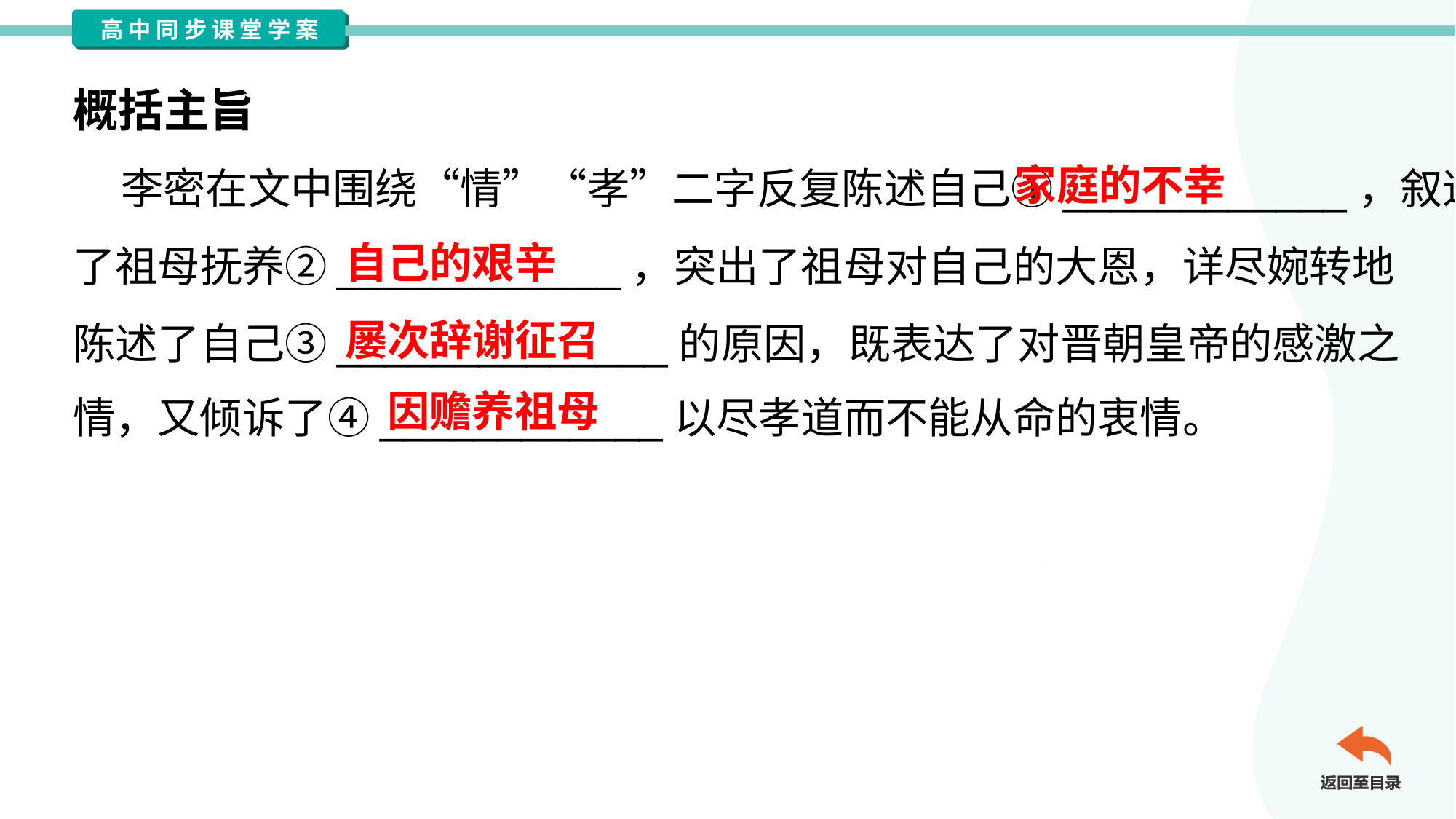

概括主旨
家庭的不幸
    李密在文中围绕“情”“孝”二字反复陈述自己①____________，叙述
了祖母抚养②____________，突出了祖母对自己的大恩，详尽婉转地
陈述了自己③______________的原因，既表达了对晋朝皇帝的感激之
情，又倾诉了④____________以尽孝道而不能从命的衷情。
自己的艰辛
屡次辞谢征召
因赡养祖母